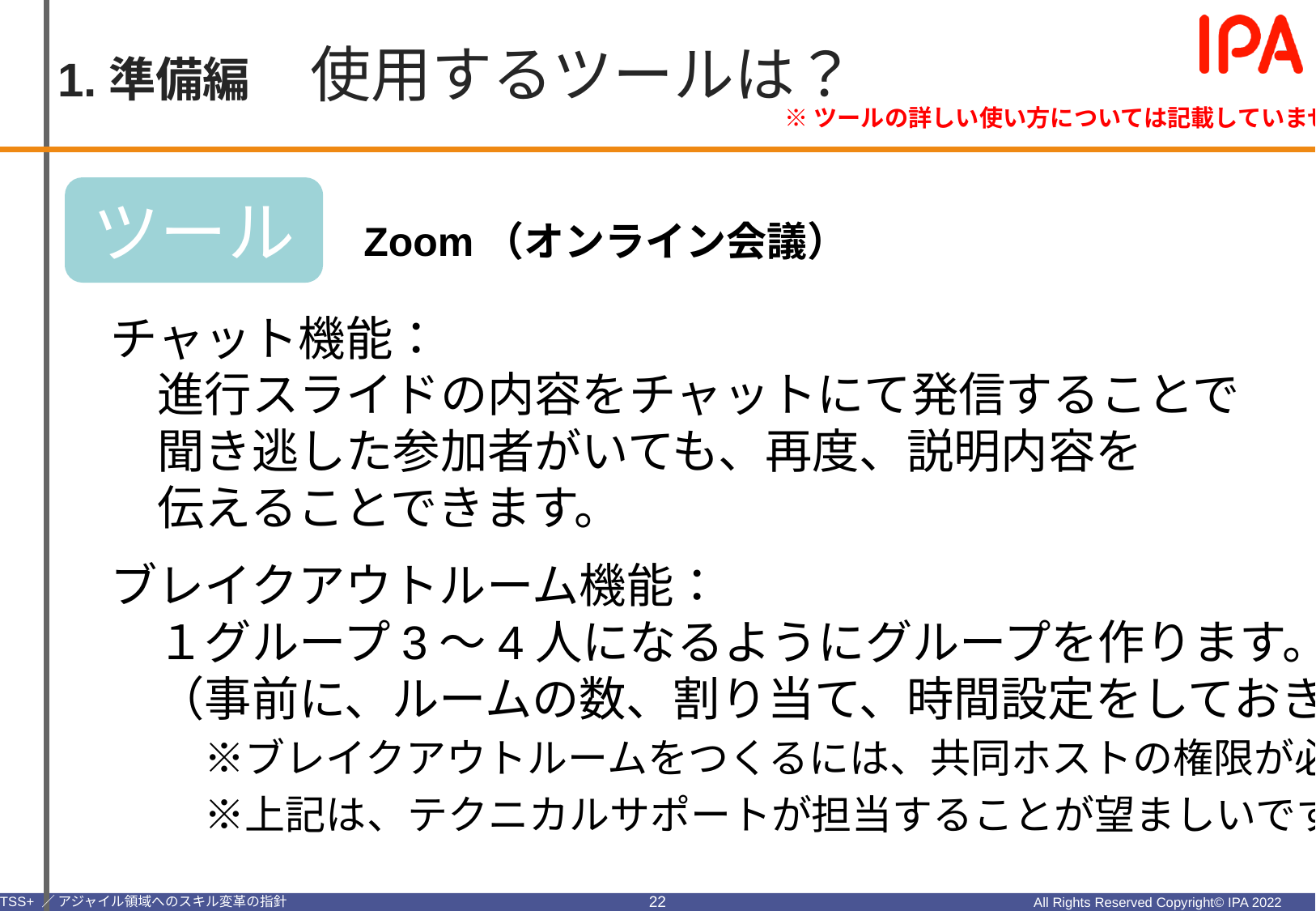

1.準備編　使用するツールは？
※ツールの詳しい使い方については記載していません。
ツール
Zoom（オンライン会議）
チャット機能：
　進行スライドの内容をチャットにて発信することで
　聞き逃した参加者がいても、再度、説明内容を
　伝えることできます。

ブレイクアウトルーム機能：
　１グループ3～4人になるようにグループを作ります。
　（事前に、ルームの数、割り当て、時間設定をしておきます。）
　　※ブレイクアウトルームをつくるには、共同ホストの権限が必要です。
　　※上記は、テクニカルサポートが担当することが望ましいです。

22
All Rights Reserved Copyright© IPA 2022